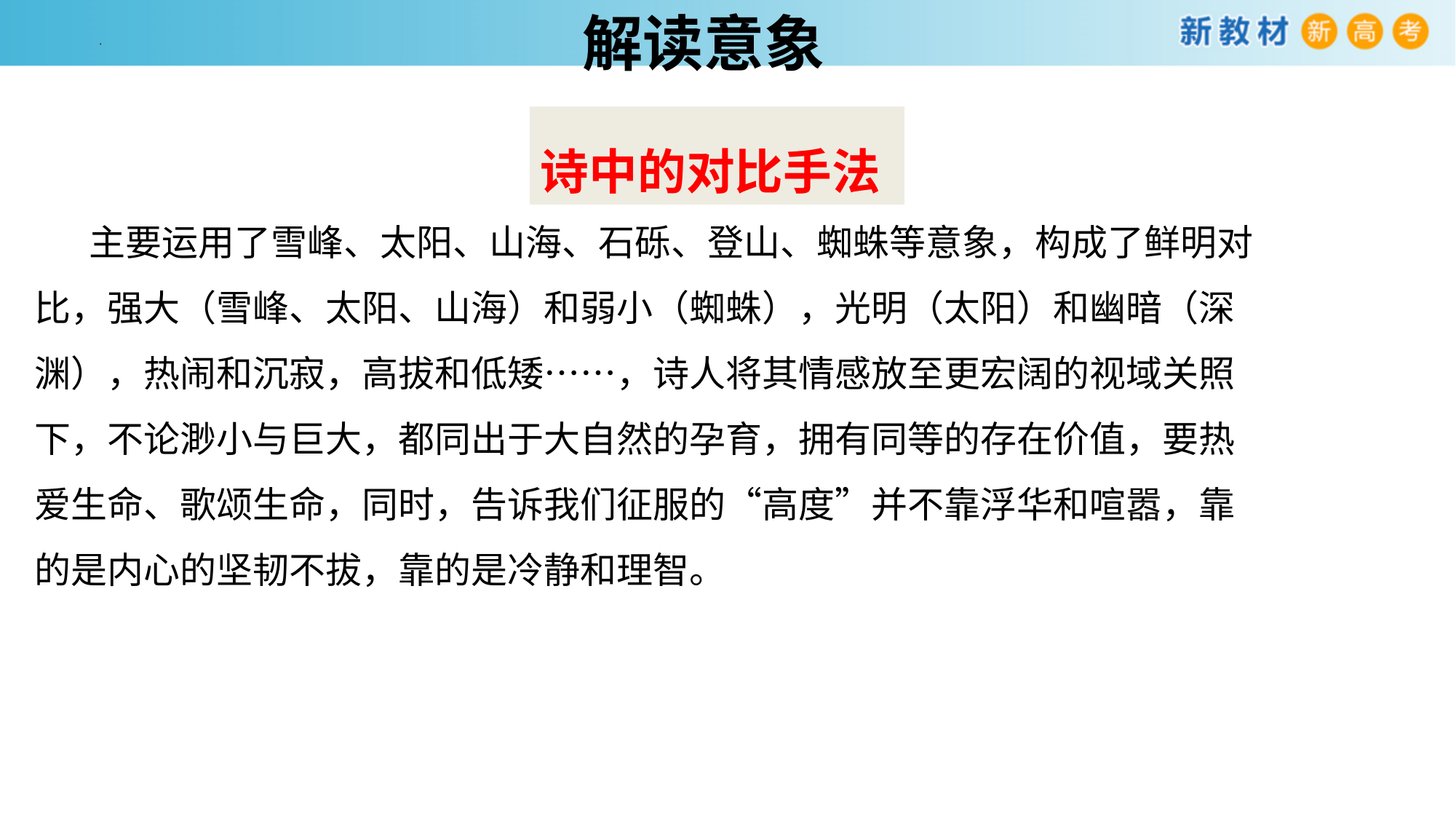

解读意象
诗中的对比手法
主要运用了雪峰、太阳、山海、石砾、登山、蜘蛛等意象，构成了鲜明对比，强大（雪峰、太阳、山海）和弱小（蜘蛛），光明（太阳）和幽暗（深渊），热闹和沉寂，高拔和低矮……，诗人将其情感放至更宏阔的视域关照下，不论渺小与巨大，都同出于大自然的孕育，拥有同等的存在价值，要热爱生命、歌颂生命，同时，告诉我们征服的“高度”并不靠浮华和喧嚣，靠的是内心的坚韧不拔，靠的是冷静和理智。